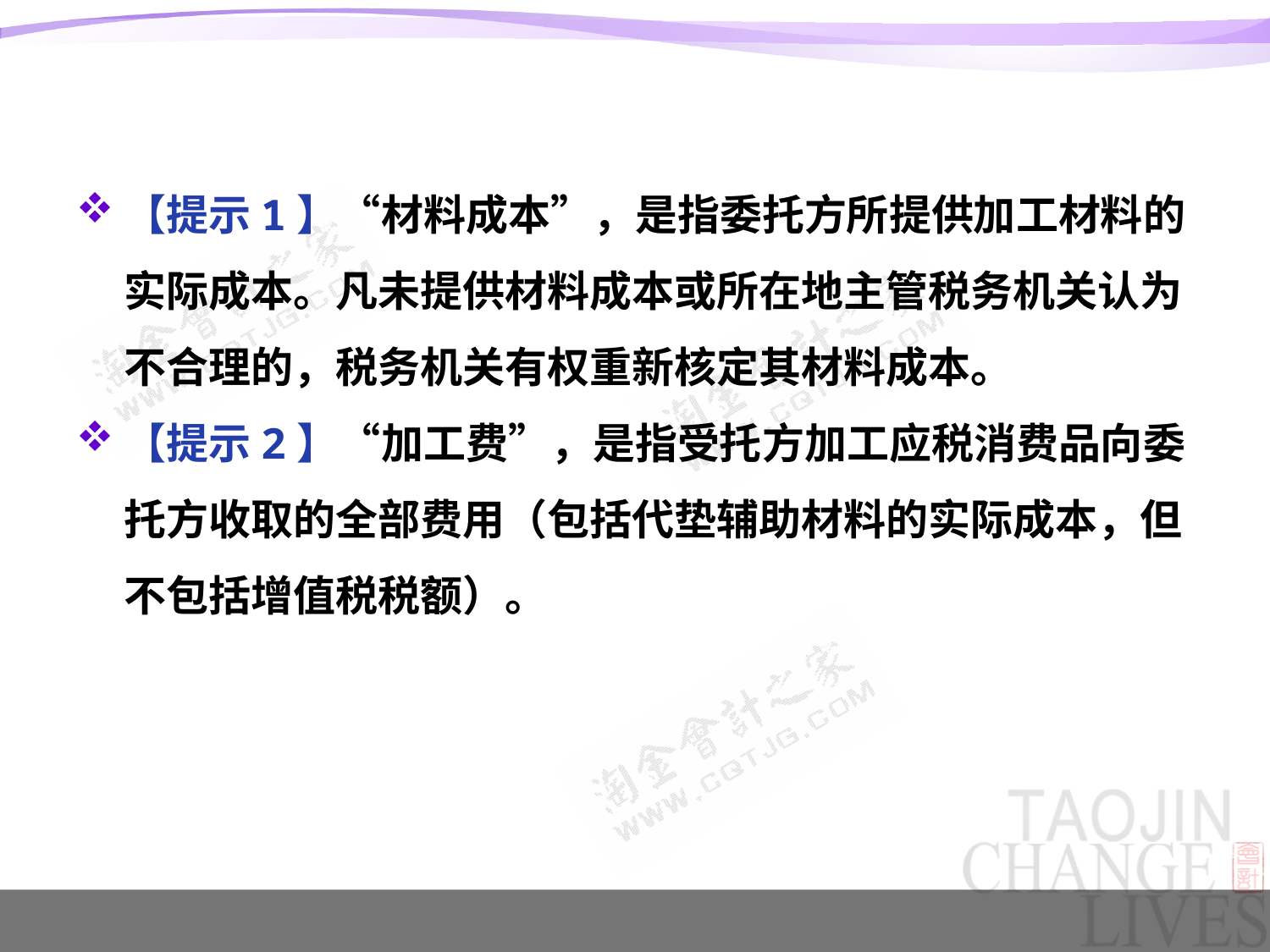

#
【提示1】“材料成本”，是指委托方所提供加工材料的实际成本。凡未提供材料成本或所在地主管税务机关认为不合理的，税务机关有权重新核定其材料成本。
【提示2】“加工费”，是指受托方加工应税消费品向委托方收取的全部费用（包括代垫辅助材料的实际成本，但不包括增值税税额）。